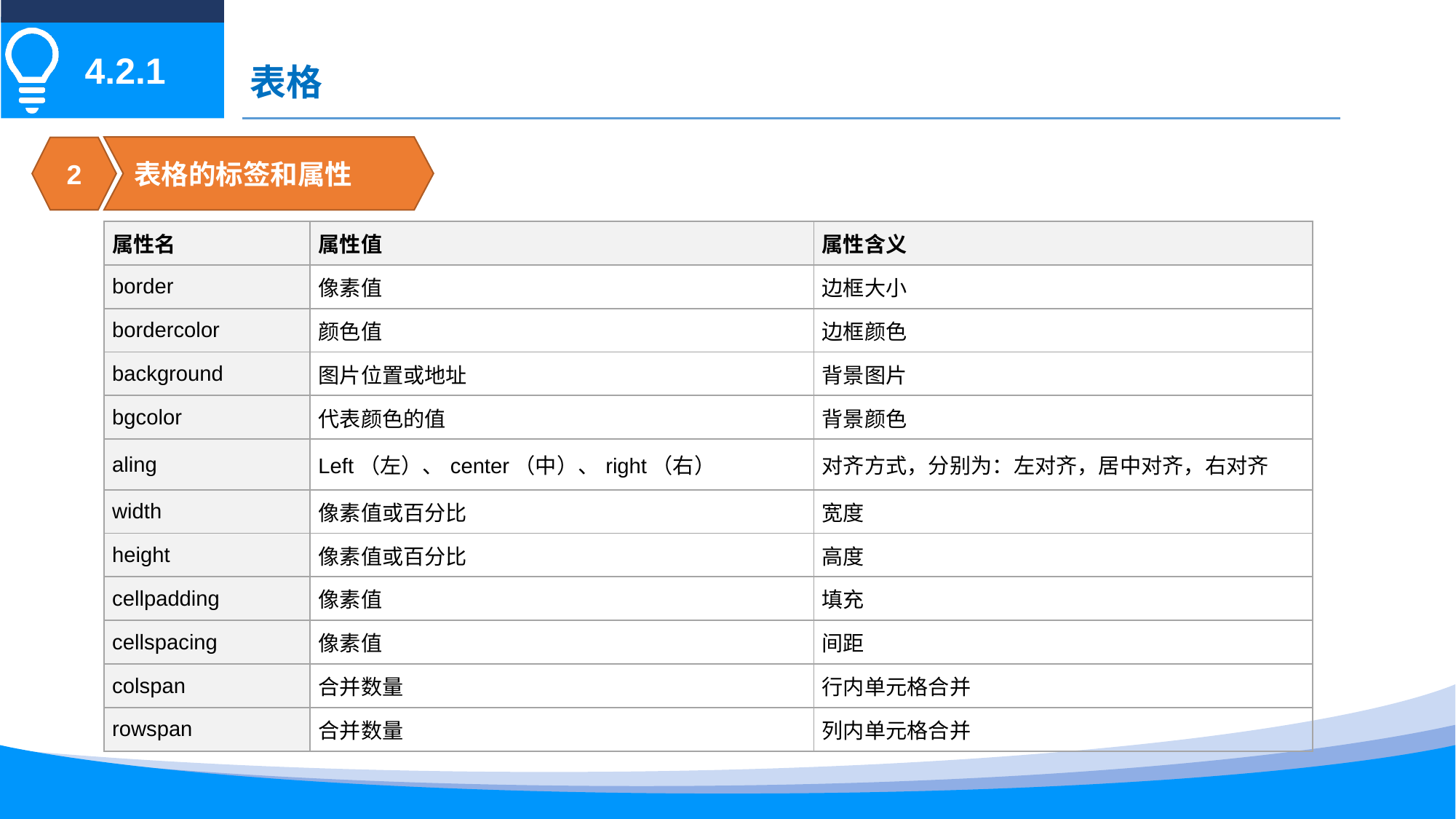

4.2.1
表格
表格的标签和属性
2
| 属性名 | 属性值 | 属性含义 |
| --- | --- | --- |
| border | 像素值 | 边框大小 |
| bordercolor | 颜色值 | 边框颜色 |
| background | 图片位置或地址 | 背景图片 |
| bgcolor | 代表颜色的值 | 背景颜色 |
| aling | Left（左）、center（中）、right（右） | 对齐方式，分别为：左对齐，居中对齐，右对齐 |
| width | 像素值或百分比 | 宽度 |
| height | 像素值或百分比 | 高度 |
| cellpadding | 像素值 | 填充 |
| cellspacing | 像素值 | 间距 |
| colspan | 合并数量 | 行内单元格合并 |
| rowspan | 合并数量 | 列内单元格合并 |